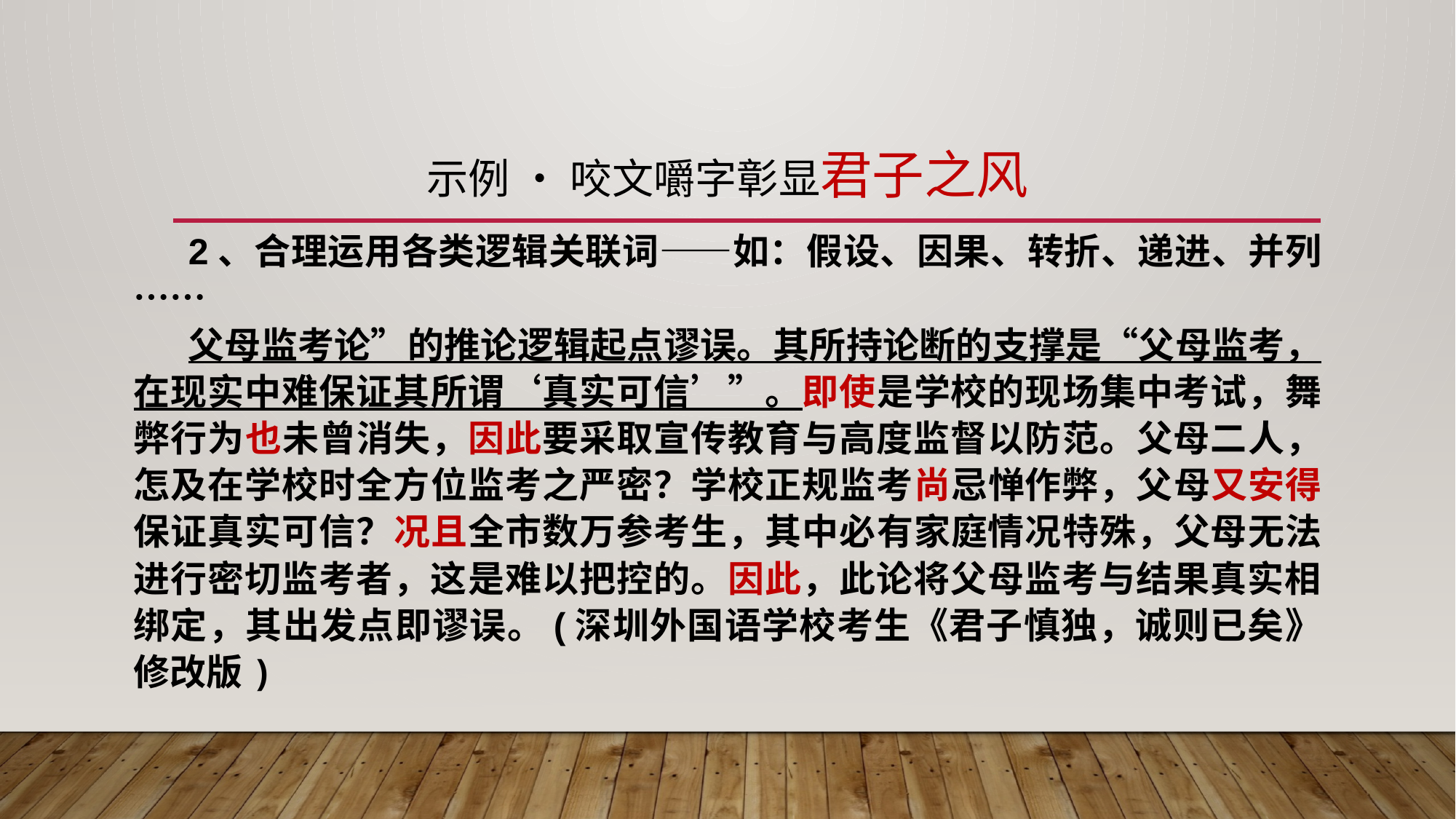

# 示例 • 咬文嚼字彰显君子之风
2、合理运用各类逻辑关联词——如：假设、因果、转折、递进、并列……
父母监考论”的推论逻辑起点谬误。其所持论断的支撑是“父母监考，在现实中难保证其所谓‘真实可信’”。即使是学校的现场集中考试，舞弊行为也未曾消失，因此要采取宣传教育与高度监督以防范。父母二人，怎及在学校时全方位监考之严密？学校正规监考尚忌惮作弊，父母又安得保证真实可信？况且全市数万参考生，其中必有家庭情况特殊，父母无法进行密切监考者，这是难以把控的。因此，此论将父母监考与结果真实相绑定，其出发点即谬误。(深圳外国语学校考生《君子慎独，诚则已矣》修改版)